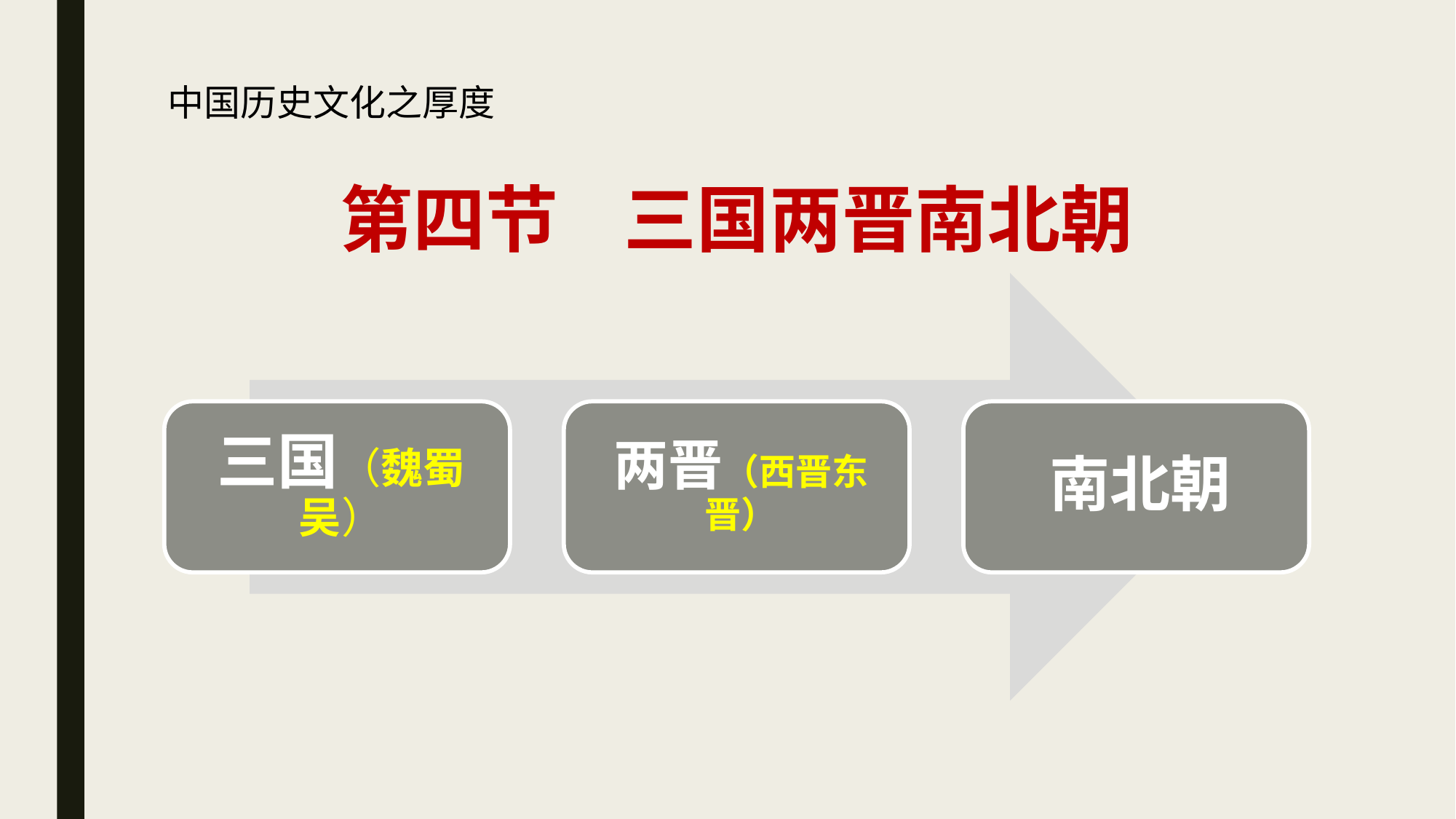

中国历史文化之厚度
# 第四节    三国两晋南北朝
三国（魏蜀吴）
两晋（西晋东晋）
南北朝